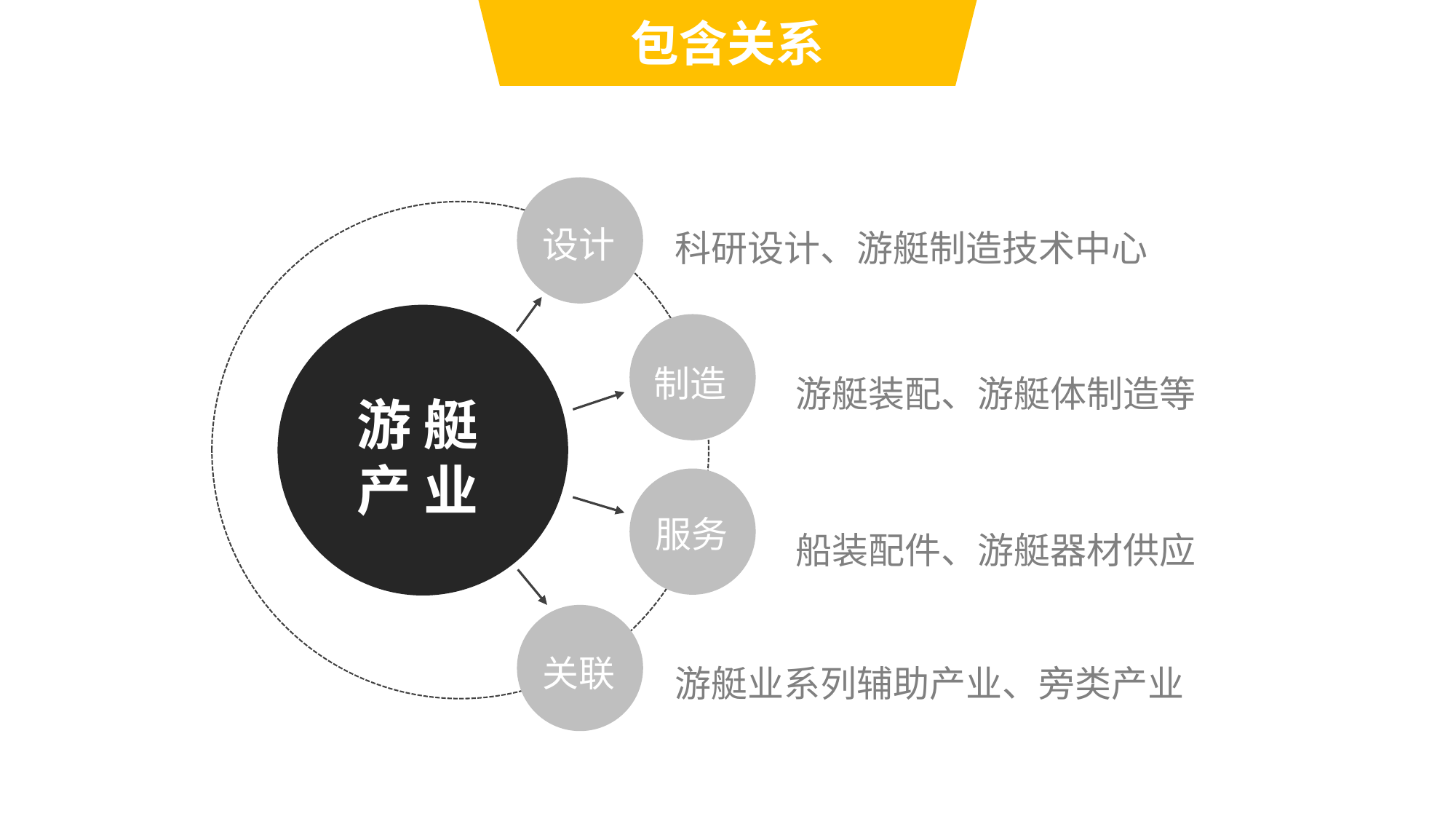

包含关系

设计

科研设计、游艇制造技术中心

游 艇
产 业

制造
游艇装配、游艇体制造等

服务
船装配件、游艇器材供应

关联
游艇业系列辅助产业、旁类产业